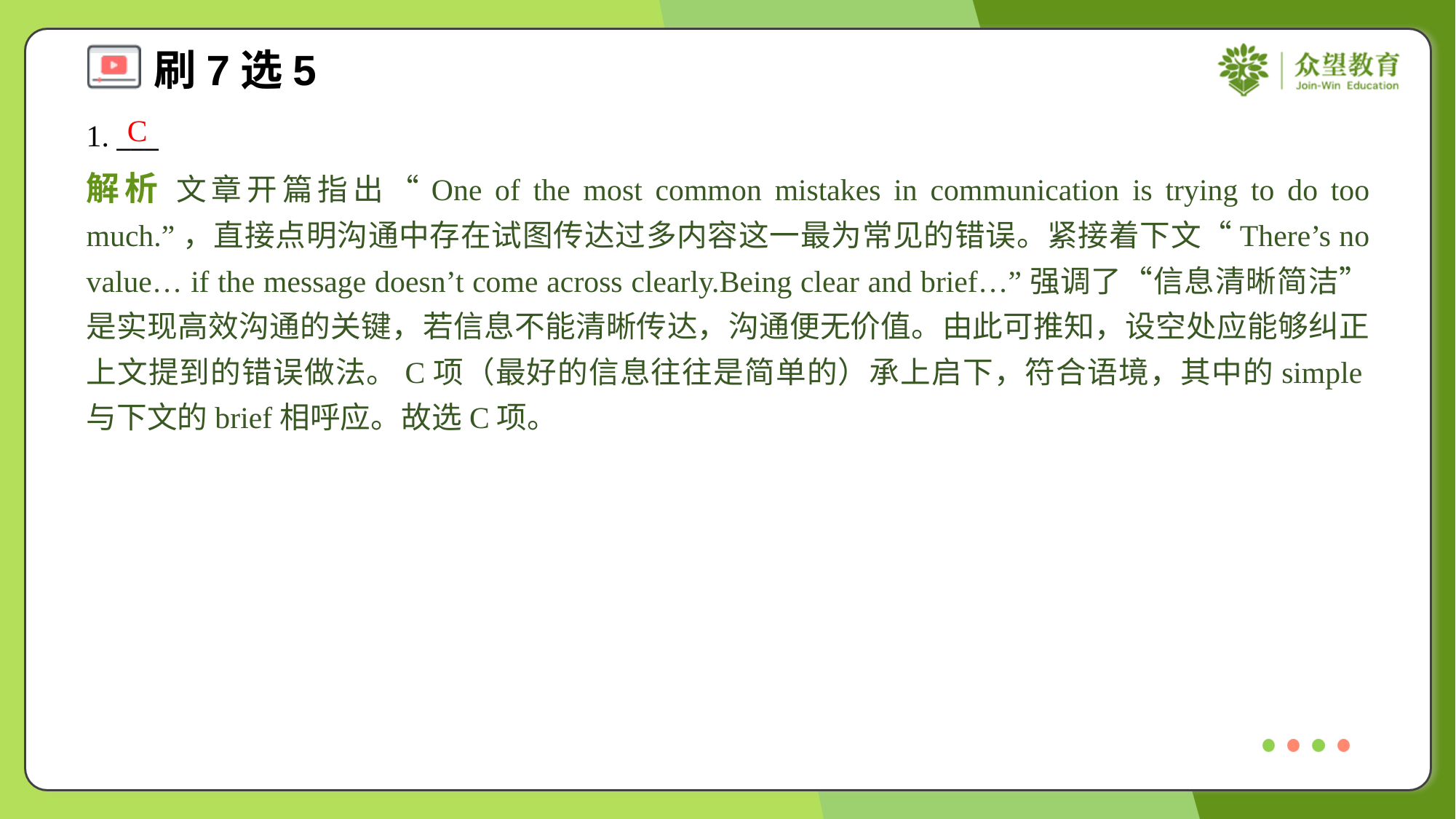

C
1. ___
解析 文章开篇指出“One of the most common mistakes in communication is trying to do too much.”，直接点明沟通中存在试图传达过多内容这一最为常见的错误。紧接着下文“There’s no value… if the message doesn’t come across clearly.Being clear and brief…”强调了“信息清晰简洁”是实现高效沟通的关键，若信息不能清晰传达，沟通便无价值。由此可推知，设空处应能够纠正上文提到的错误做法。C项（最好的信息往往是简单的）承上启下，符合语境，其中的simple与下文的brief相呼应。故选C项。